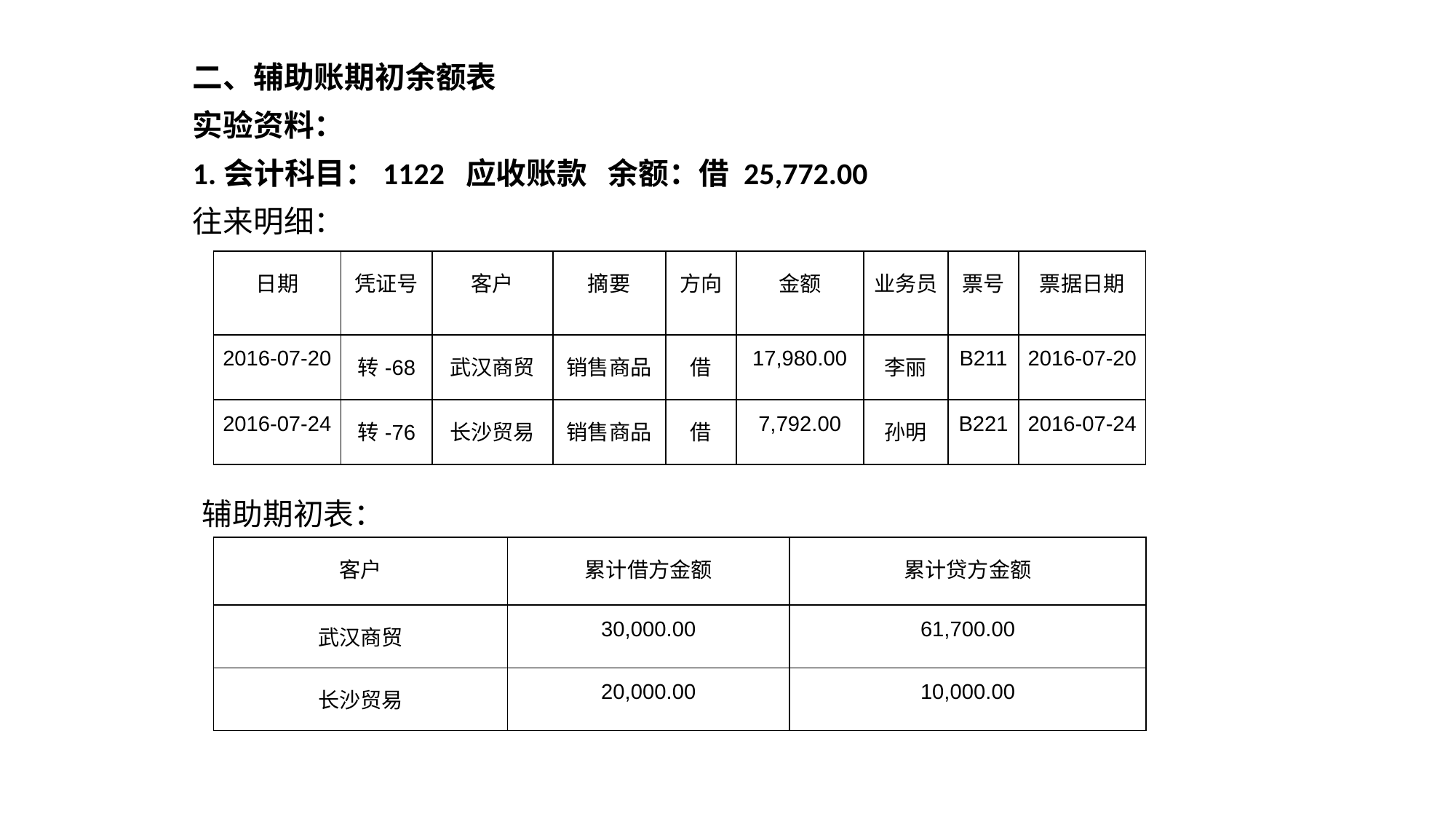

二、辅助账期初余额表
实验资料：
1.会计科目：1122  应收账款   余额：借 25,772.00
往来明细：
| 日期 | 凭证号 | 客户 | 摘要 | 方向 | 金额 | 业务员 | 票号 | 票据日期 |
| --- | --- | --- | --- | --- | --- | --- | --- | --- |
| 2016-07-20 | 转-68 | 武汉商贸 | 销售商品 | 借 | 17,980.00 | 李丽 | B211 | 2016-07-20 |
| 2016-07-24 | 转-76 | 长沙贸易 | 销售商品 | 借 | 7,792.00 | 孙明 | B221 | 2016-07-24 |
辅助期初表：
| 客户 | 累计借方金额 | 累计贷方金额 |
| --- | --- | --- |
| 武汉商贸 | 30,000.00 | 61,700.00 |
| 长沙贸易 | 20,000.00 | 10,000.00 |